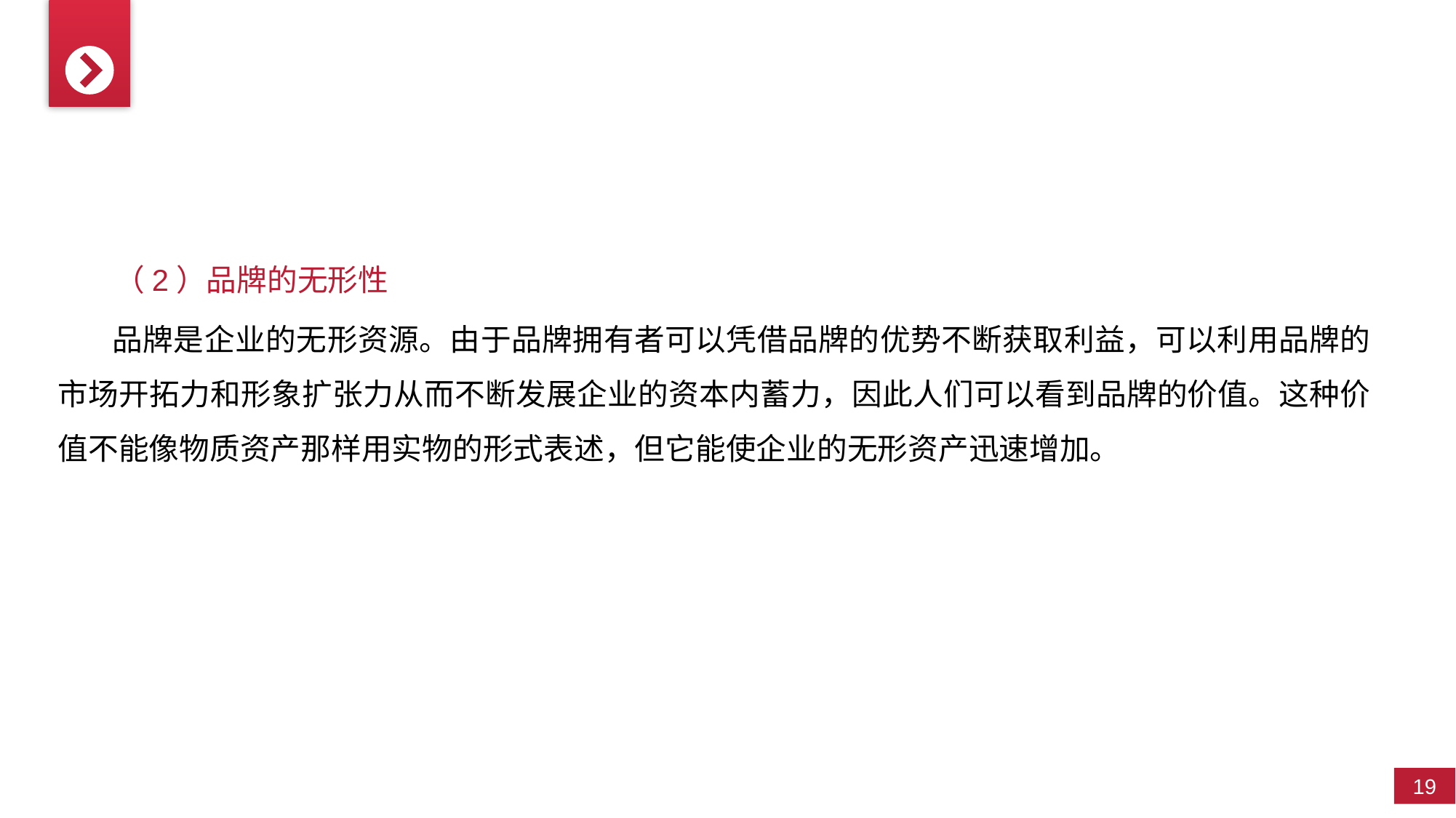

（2）品牌的无形性
品牌是企业的无形资源。由于品牌拥有者可以凭借品牌的优势不断获取利益，可以利用品牌的市场开拓力和形象扩张力从而不断发展企业的资本内蓄力，因此人们可以看到品牌的价值。这种价值不能像物质资产那样用实物的形式表述，但它能使企业的无形资产迅速增加。